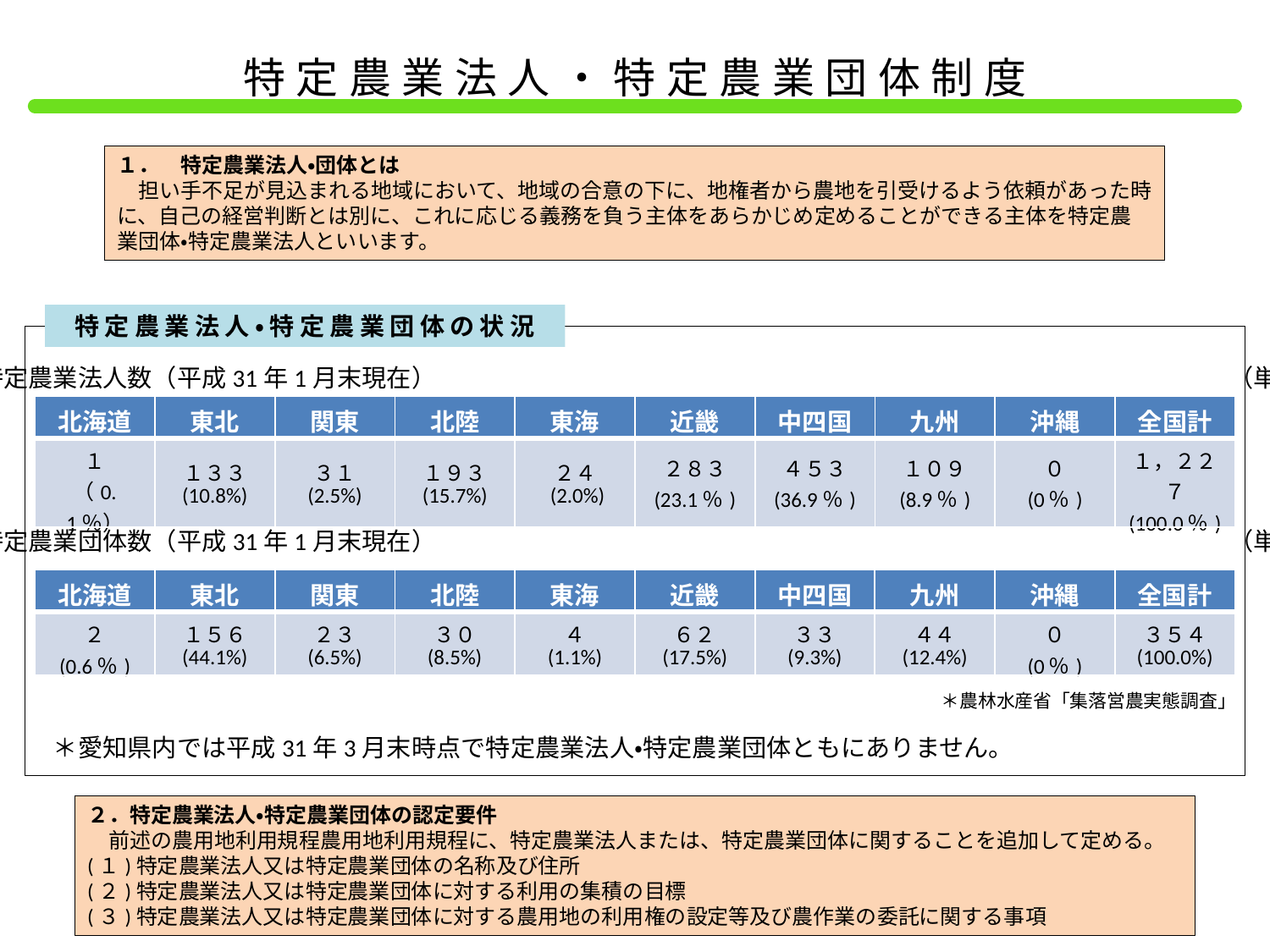

特定農業法人・特定農業団体制度
１．　特定農業法人・団体とは
　担い手不足が見込まれる地域において、地域の合意の下に、地権者から農地を引受けるよう依頼があった時に、自己の経営判断とは別に、これに応じる義務を負う主体をあらかじめ定めることができる主体を特定農業団体・特定農業法人といいます。
特定農業法人・特定農業団体の状況

地域別特定農業法人数（平成31年1月末現在）　　　　　　　　　　　　　　　　　　　　　　　　　　　　　　　　（単位：法人）
| 北海道 | 東北 | 関東 | 北陸 | 東海 | 近畿 | 中四国 | 九州 | 沖縄 | 全国計 |
| --- | --- | --- | --- | --- | --- | --- | --- | --- | --- |
| １ （0.1％） | １３３ (10.8%) | ３１ (2.5%) | １９３ (15.7%) | ２４ (2.0%) | ２８３ (23.1％) | ４５３ (36.9％) | １０９ (8.9％) | ０ (0％) | １，２２７ (100.0％) |
地域別特定農業団体数（平成31年1月末現在）　　　　　　　　　　　　　　　　　　　　　　　　　　　　　　　　（単位：法人）
| 北海道 | 東北 | 関東 | 北陸 | 東海 | 近畿 | 中四国 | 九州 | 沖縄 | 全国計 |
| --- | --- | --- | --- | --- | --- | --- | --- | --- | --- |
| ２ (0.6％) | １５６ (44.1%) | ２３ (6.5%) | ３０ (8.5%) | ４ (1.1%) | ６２ (17.5%) | ３３ (9.3%) | ４４ (12.4%) | ０ (0％) | ３５４ (100.0%) |
＊農林水産省「集落営農実態調査」
＊愛知県内では平成31年3月末時点で特定農業法人・特定農業団体ともにありません。
２．特定農業法人・特定農業団体の認定要件
　前述の農用地利用規程農用地利用規程に、特定農業法人または、特定農業団体に関することを追加して定める。
(１)特定農業法人又は特定農業団体の名称及び住所
(２)特定農業法人又は特定農業団体に対する利用の集積の目標
(３)特定農業法人又は特定農業団体に対する農用地の利用権の設定等及び農作業の委託に関する事項